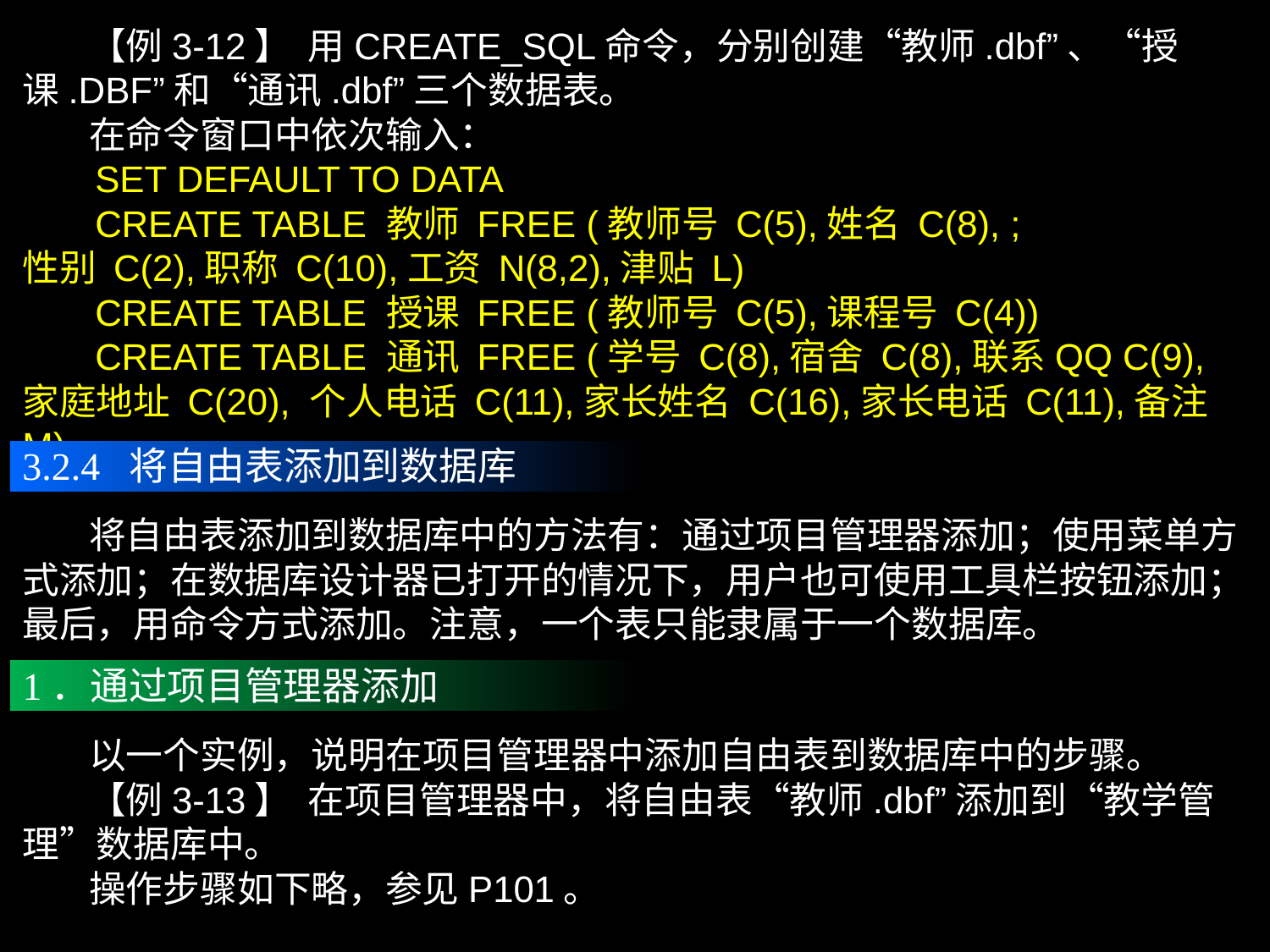

【例3-12】  用CREATE_SQL命令，分别创建“教师.dbf”、“授课.DBF”和“通讯.dbf”三个数据表。
       在命令窗口中依次输入：
       SET DEFAULT TO DATA
       CREATE TABLE 教师 FREE (教师号 C(5),姓名 C(8), ;
性别 C(2),职称 C(10),工资 N(8,2),津贴 L)
       CREATE TABLE 授课 FREE (教师号 C(5),课程号 C(4))
       CREATE TABLE 通讯 FREE (学号 C(8),宿舍 C(8),联系QQ C(9),家庭地址 C(20), 个人电话 C(11),家长姓名 C(16),家长电话 C(11),备注 M)
3.2.4  将自由表添加到数据库
       将自由表添加到数据库中的方法有：通过项目管理器添加；使用菜单方式添加；在数据库设计器已打开的情况下，用户也可使用工具栏按钮添加；最后，用命令方式添加。注意，一个表只能隶属于一个数据库。
1．通过项目管理器添加
       以一个实例，说明在项目管理器中添加自由表到数据库中的步骤。
       【例3-13】  在项目管理器中，将自由表“教师.dbf”添加到“教学管理”数据库中。
       操作步骤如下略，参见P101。